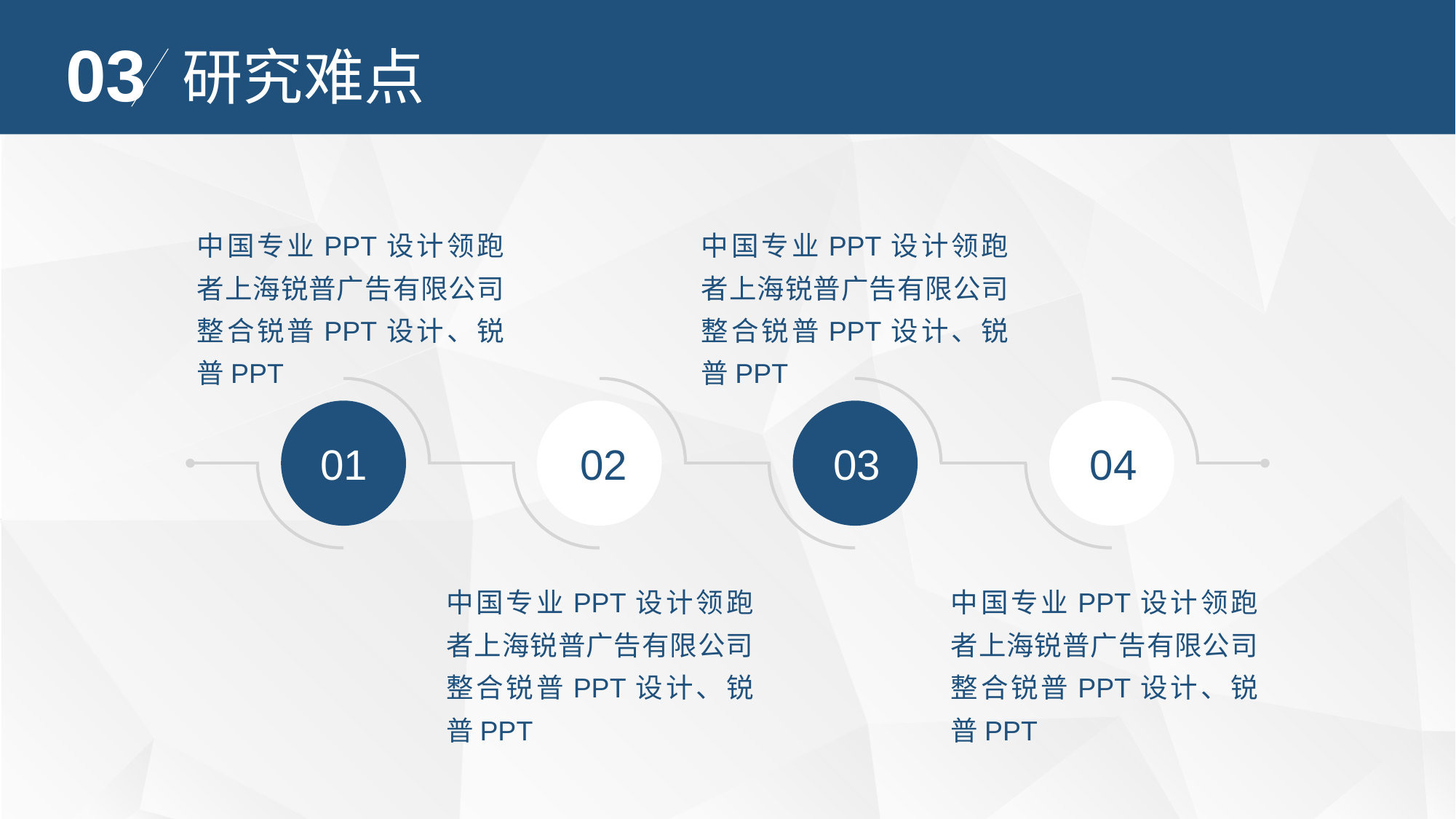

03
研究难点
中国专业PPT设计领跑者上海锐普广告有限公司整合锐普PPT设计、锐普PPT
中国专业PPT设计领跑者上海锐普广告有限公司整合锐普PPT设计、锐普PPT

01
02
03
04
中国专业PPT设计领跑者上海锐普广告有限公司整合锐普PPT设计、锐普PPT
中国专业PPT设计领跑者上海锐普广告有限公司整合锐普PPT设计、锐普PPT